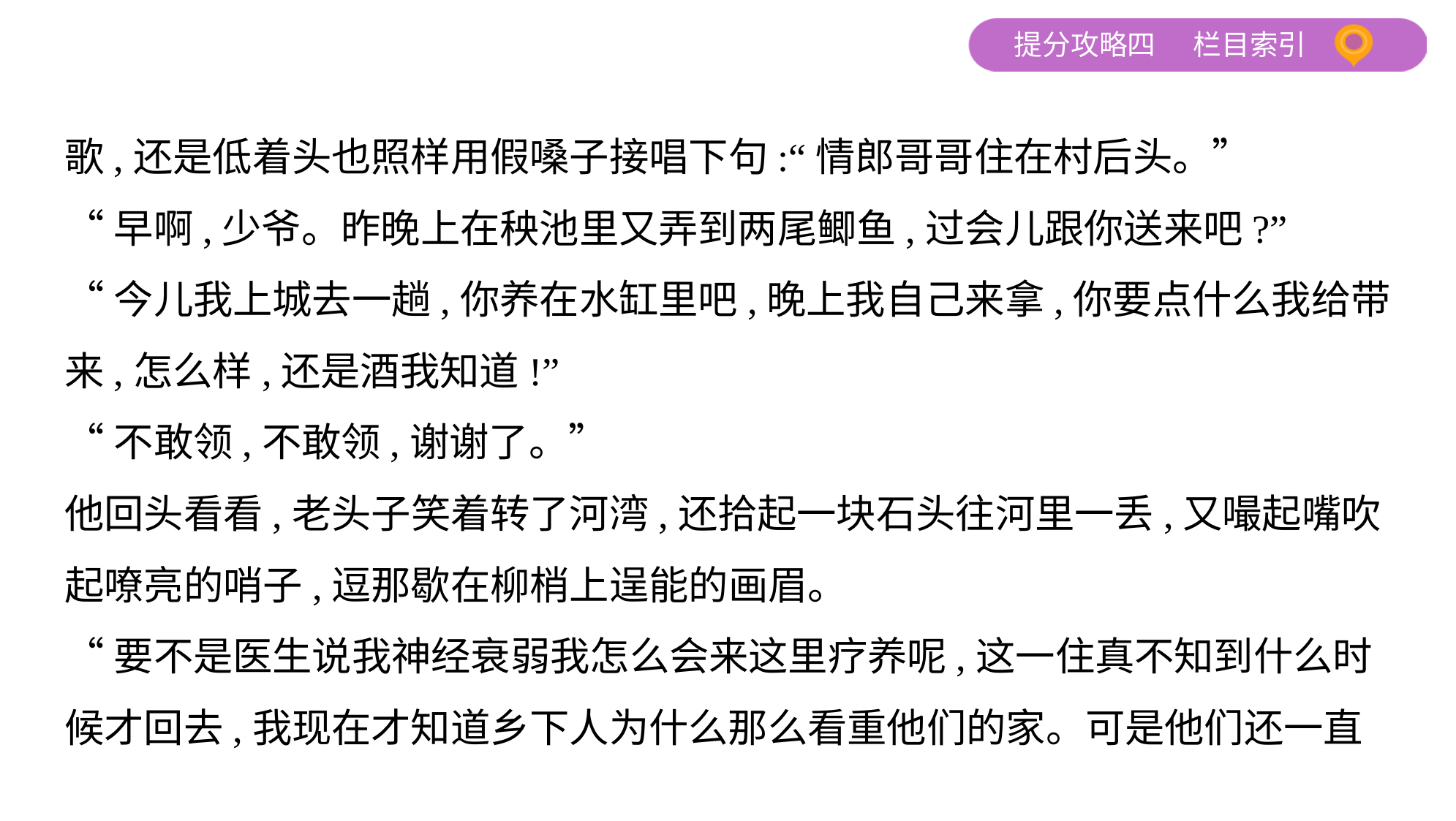

歌,还是低着头也照样用假嗓子接唱下句:“情郎哥哥住在村后头。”
“早啊,少爷。昨晚上在秧池里又弄到两尾鲫鱼,过会儿跟你送来吧?”
“今儿我上城去一趟,你养在水缸里吧,晚上我自己来拿,你要点什么我给带
来,怎么样,还是酒我知道!”
“不敢领,不敢领,谢谢了。”
他回头看看,老头子笑着转了河湾,还拾起一块石头往河里一丢,又嘬起嘴吹
起嘹亮的哨子,逗那歇在柳梢上逞能的画眉。
“要不是医生说我神经衰弱我怎么会来这里疗养呢,这一住真不知到什么时
候才回去,我现在才知道乡下人为什么那么看重他们的家。可是他们还一直